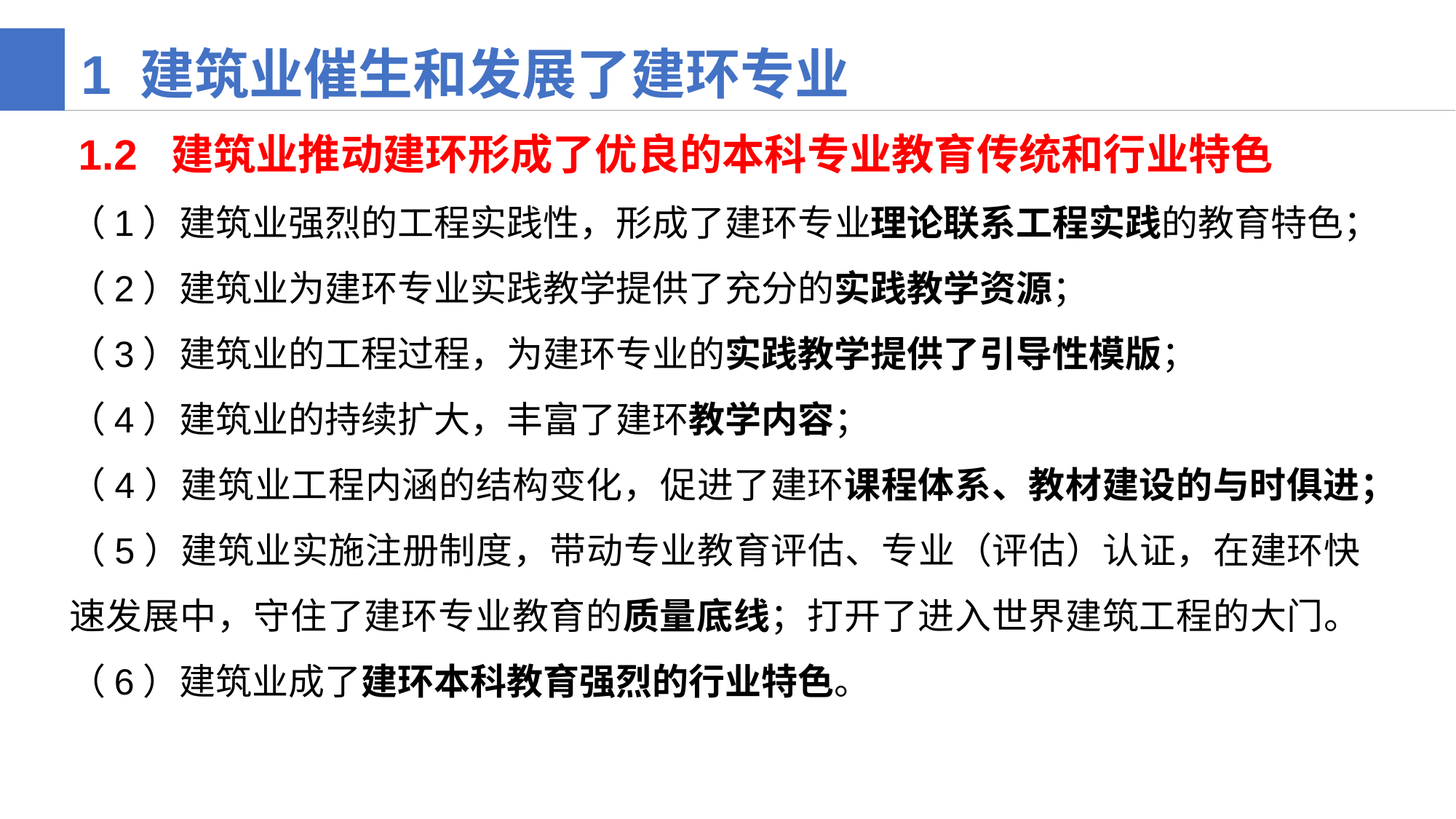

1 建筑业催生和发展了建环专业
 1.2  建筑业推动建环形成了优良的本科专业教育传统和行业特色
（1）建筑业强烈的工程实践性，形成了建环专业理论联系工程实践的教育特色；
（2）建筑业为建环专业实践教学提供了充分的实践教学资源；
（3）建筑业的工程过程，为建环专业的实践教学提供了引导性模版；
（4）建筑业的持续扩大，丰富了建环教学内容；
（4）建筑业工程内涵的结构变化，促进了建环课程体系、教材建设的与时俱进；
（5）建筑业实施注册制度，带动专业教育评估、专业（评估）认证，在建环快速发展中，守住了建环专业教育的质量底线；打开了进入世界建筑工程的大门。（6）建筑业成了建环本科教育强烈的行业特色。